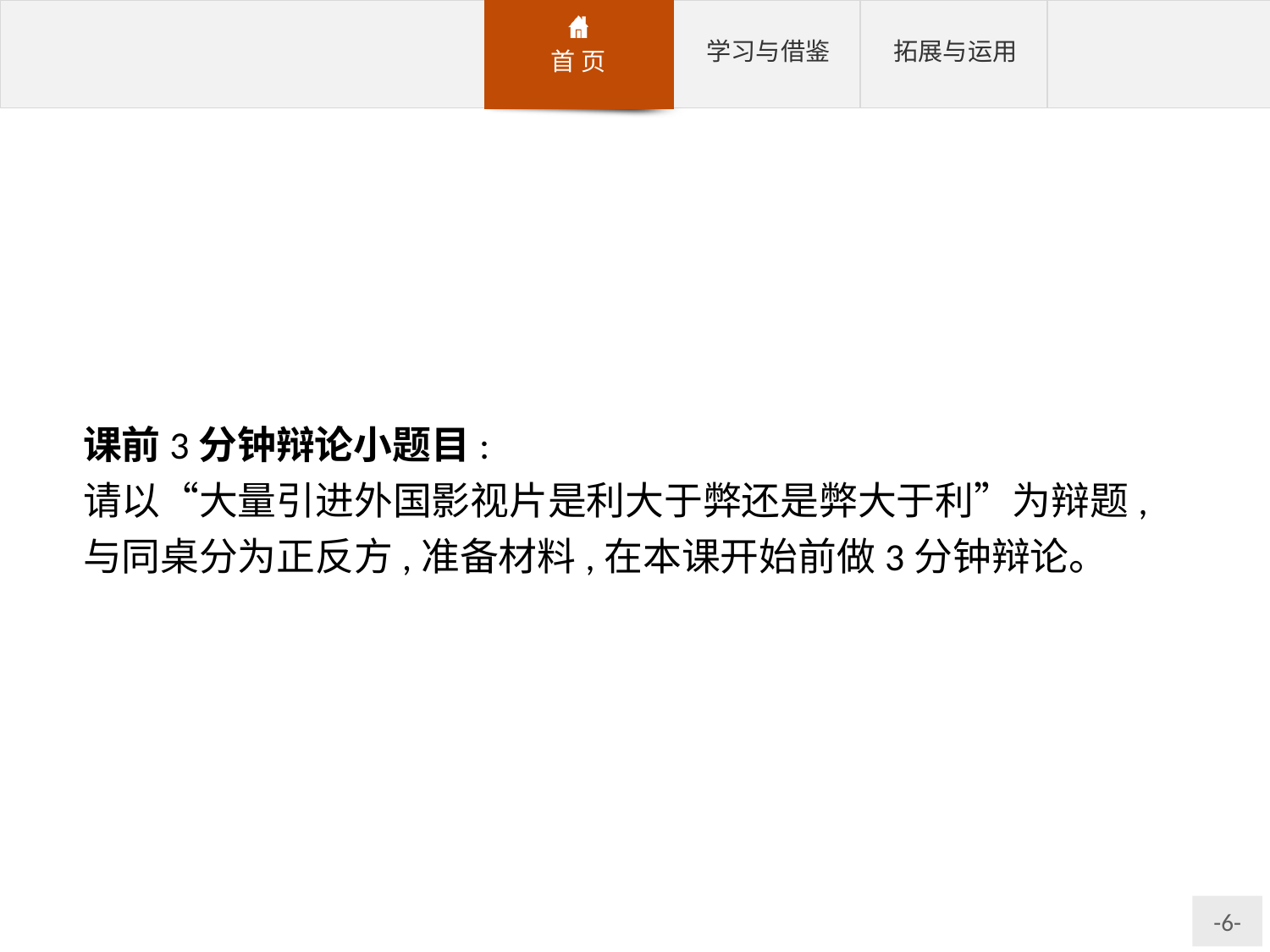

课前3分钟辩论小题目:
请以“大量引进外国影视片是利大于弊还是弊大于利”为辩题,与同桌分为正反方,准备材料,在本课开始前做3分钟辩论。